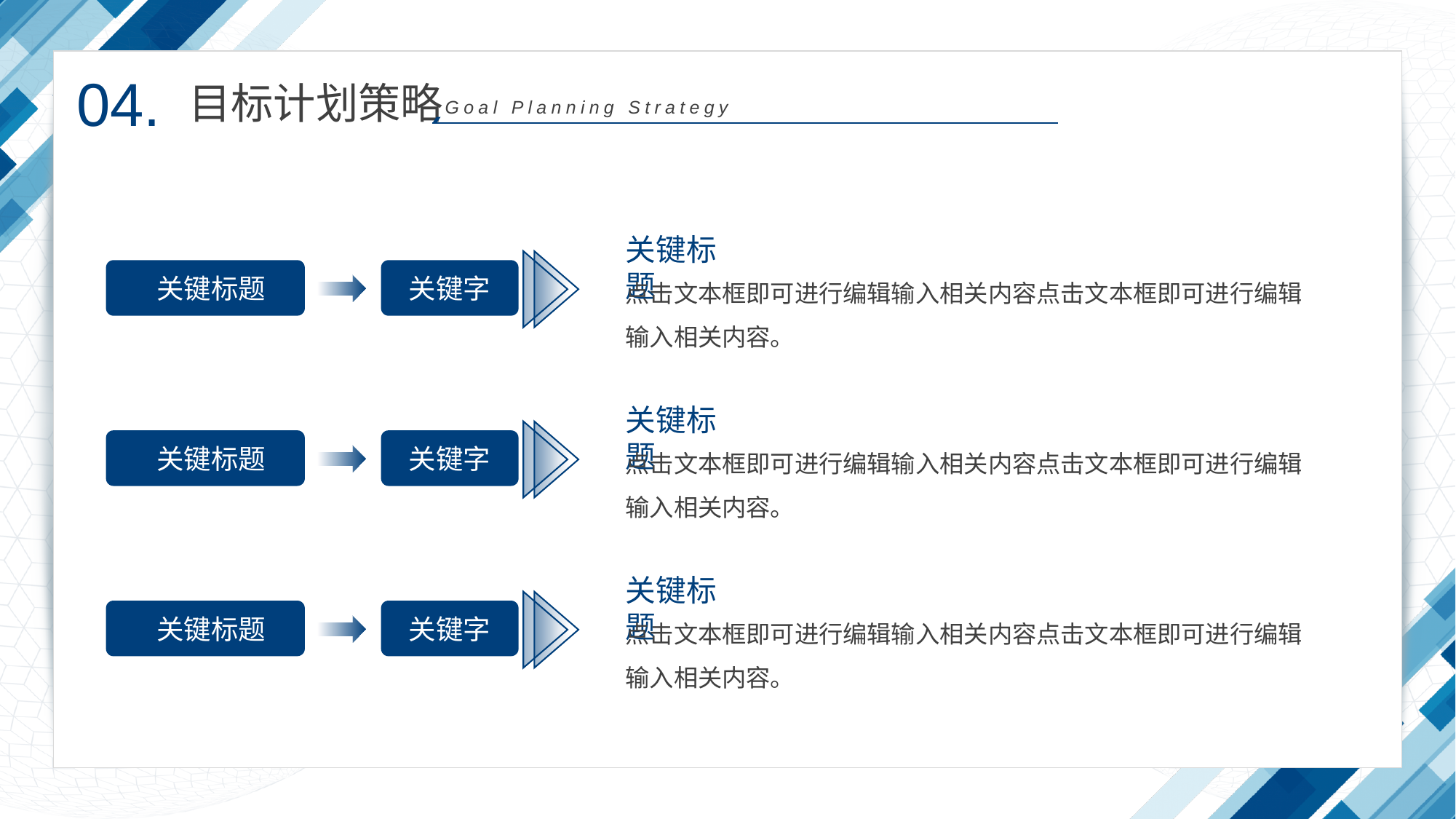

04.
目标计划策略
Goal Planning Strategy

关键标题
点击文本框即可进行编辑输入相关内容点击文本框即可进行编辑输入相关内容。

关键字
关键标题

关键标题
点击文本框即可进行编辑输入相关内容点击文本框即可进行编辑输入相关内容。

关键字
关键标题

关键标题
点击文本框即可进行编辑输入相关内容点击文本框即可进行编辑输入相关内容。

关键字
关键标题